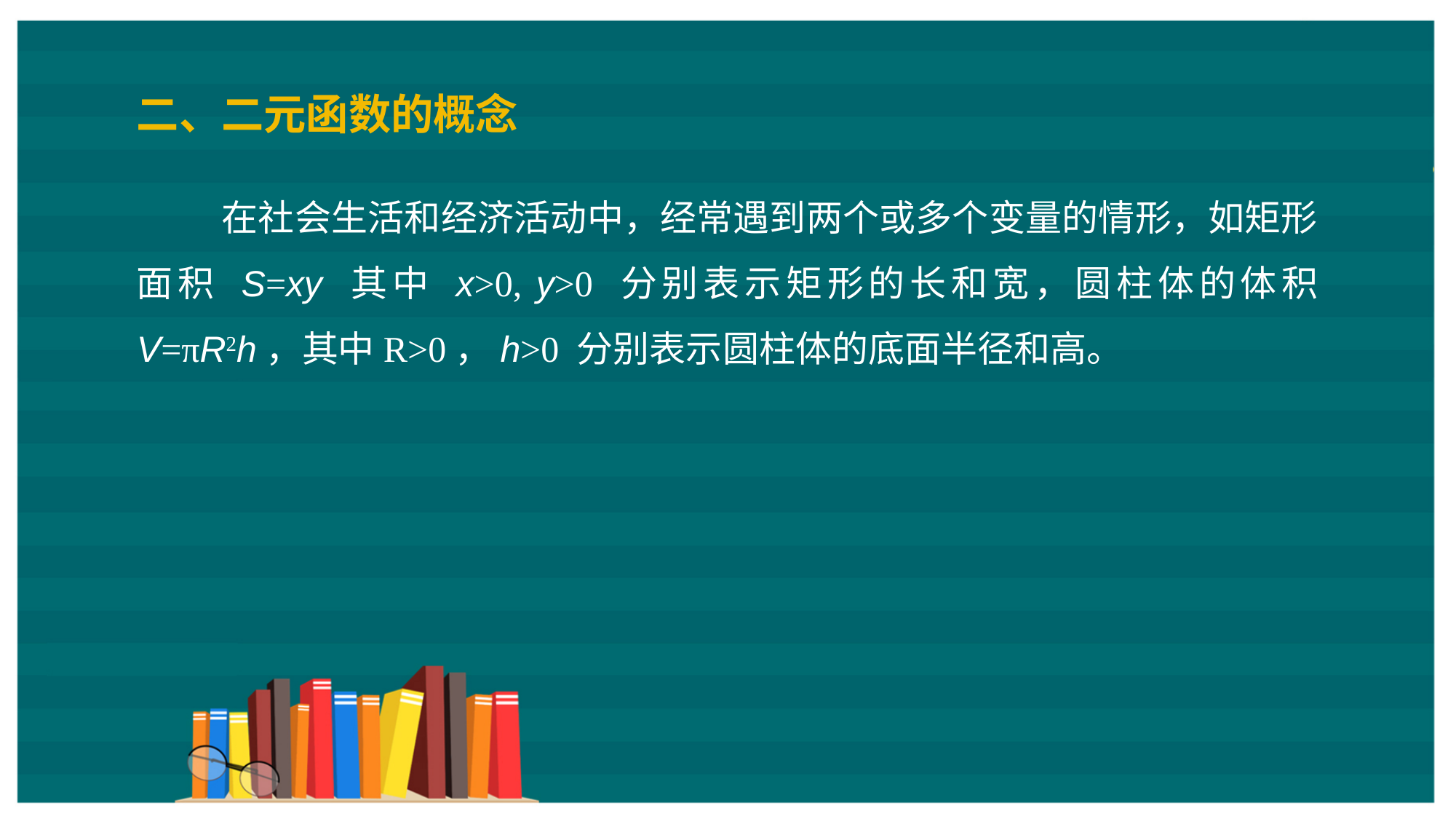

二、二元函数的概念
在社会生活和经济活动中，经常遇到两个或多个变量的情形，如矩形面积 S=xy 其中 x>0, y>0 分别表示矩形的长和宽，圆柱体的体积 V=πR2h，其中R>0，h>0 分别表示圆柱体的底面半径和高。